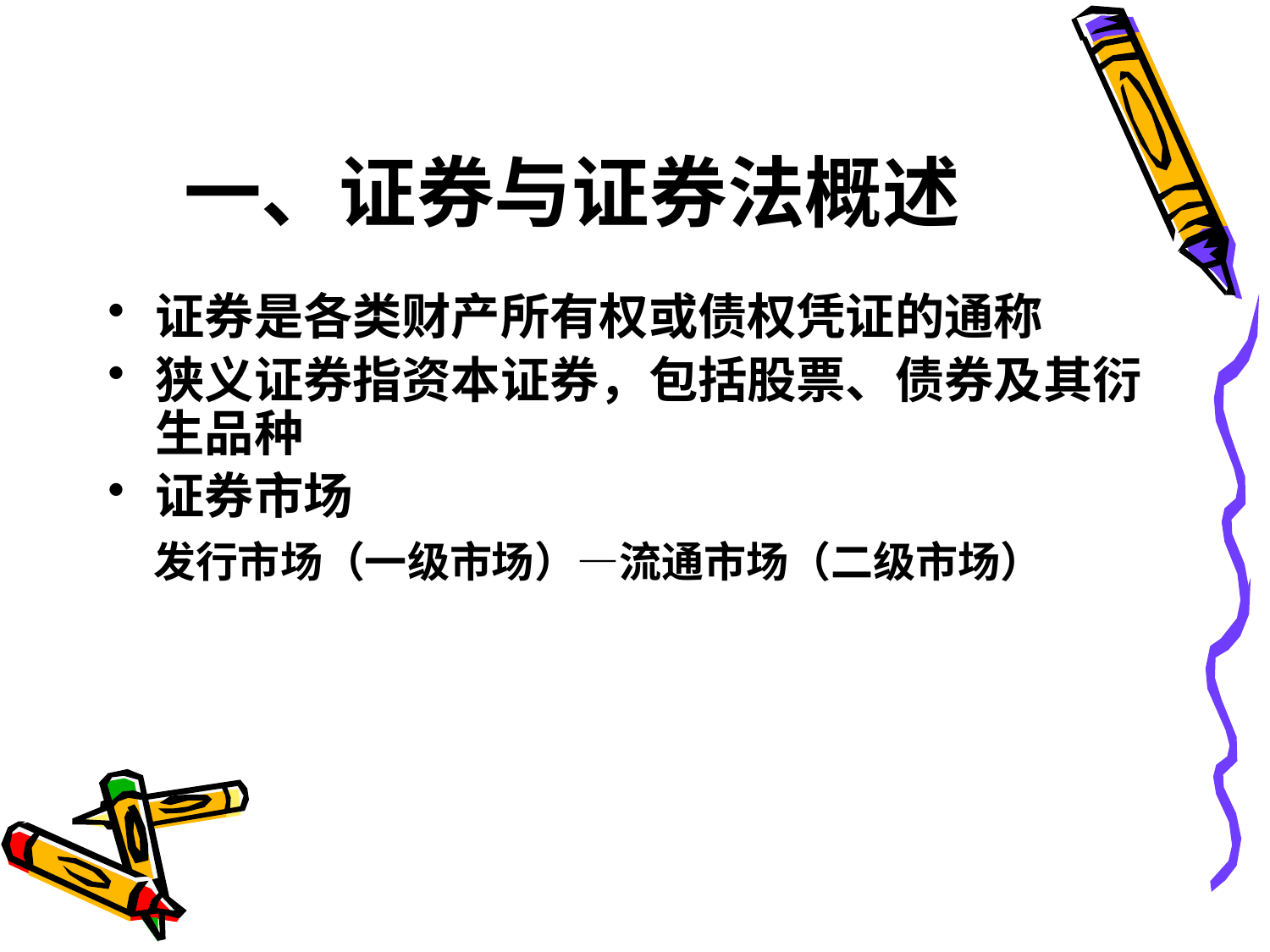

# 一、证券与证券法概述
证券是各类财产所有权或债权凭证的通称
狭义证券指资本证券，包括股票、债券及其衍生品种
证券市场
   发行市场（一级市场）—流通市场（二级市场）